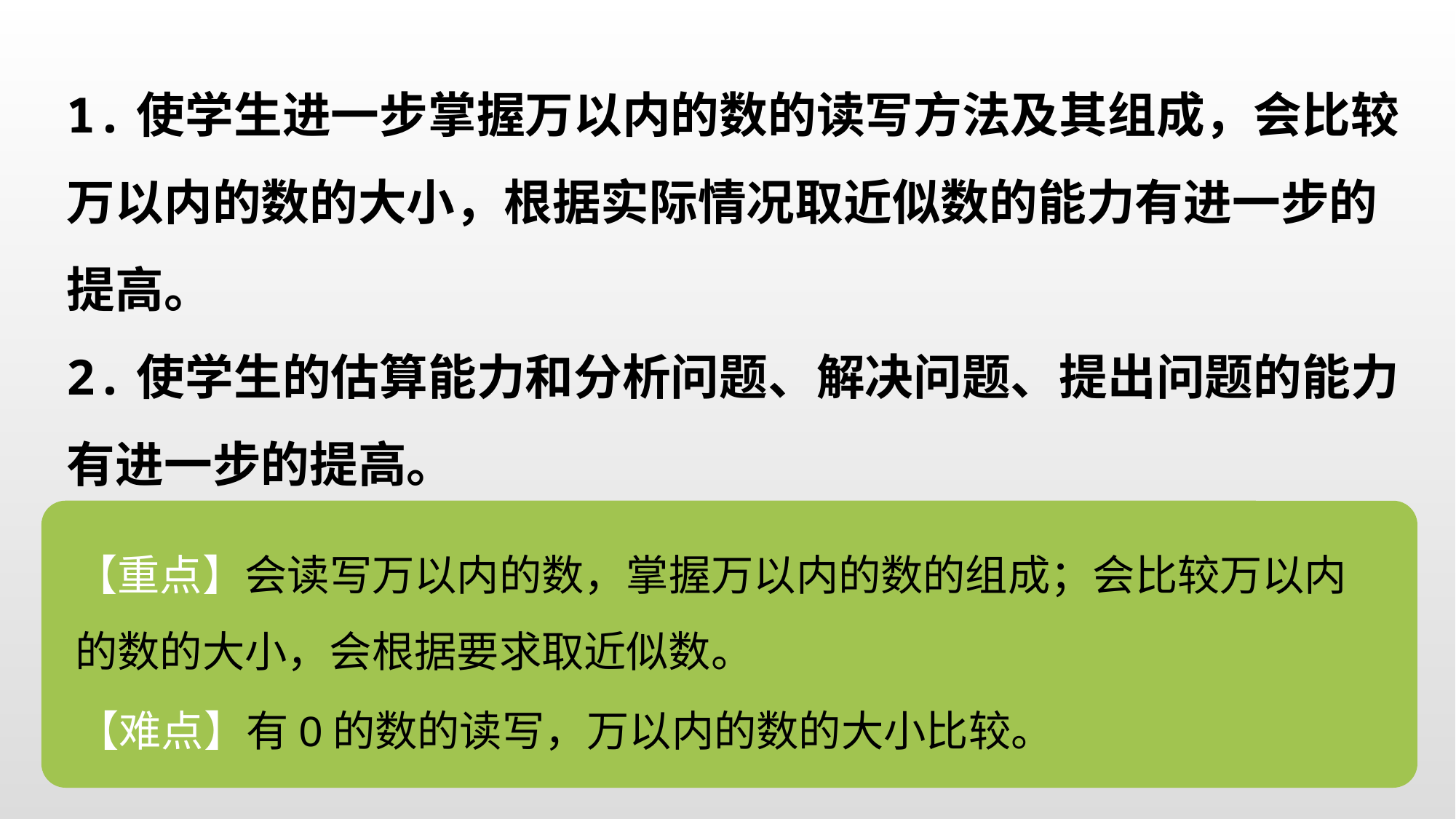

1.使学生进一步掌握万以内的数的读写方法及其组成，会比较万以内的数的大小，根据实际情况取近似数的能力有进一步的提高。
2.使学生的估算能力和分析问题、解决问题、提出问题的能力有进一步的提高。

【重点】会读写万以内的数，掌握万以内的数的组成；会比较万以内的数的大小，会根据要求取近似数。
【难点】有0的数的读写，万以内的数的大小比较。